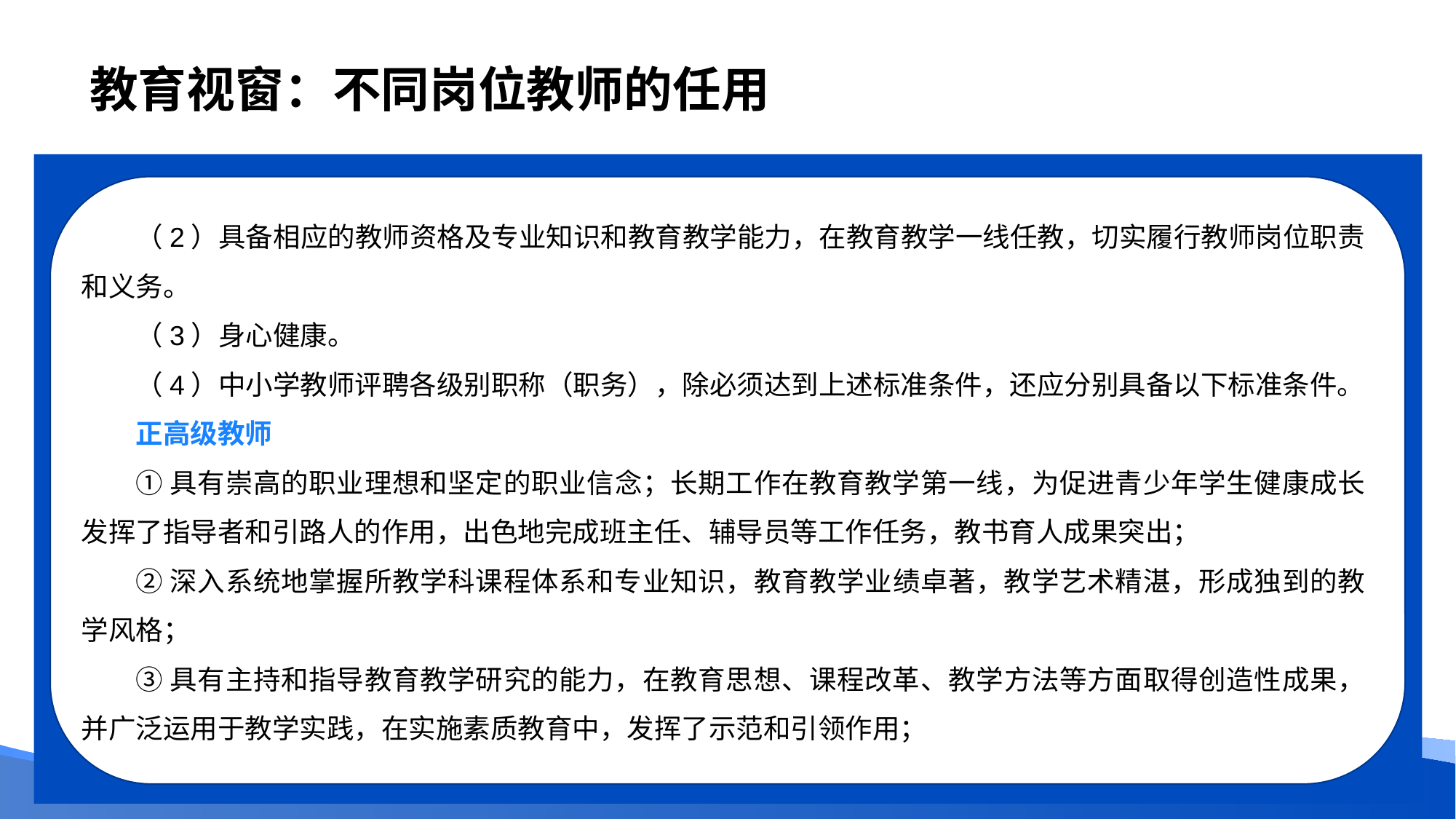

# 教育视窗：不同岗位教师的任用

（2）具备相应的教师资格及专业知识和教育教学能力，在教育教学一线任教，切实履行教师岗位职责和义务。
（3）身心健康。
（4）中小学教师评聘各级别职称（职务），除必须达到上述标准条件，还应分别具备以下标准条件。
正高级教师
①具有崇高的职业理想和坚定的职业信念；长期工作在教育教学第一线，为促进青少年学生健康成长发挥了指导者和引路人的作用，出色地完成班主任、辅导员等工作任务，教书育人成果突出；
②深入系统地掌握所教学科课程体系和专业知识，教育教学业绩卓著，教学艺术精湛，形成独到的教学风格；
③具有主持和指导教育教学研究的能力，在教育思想、课程改革、教学方法等方面取得创造性成果，并广泛运用于教学实践，在实施素质教育中，发挥了示范和引领作用；